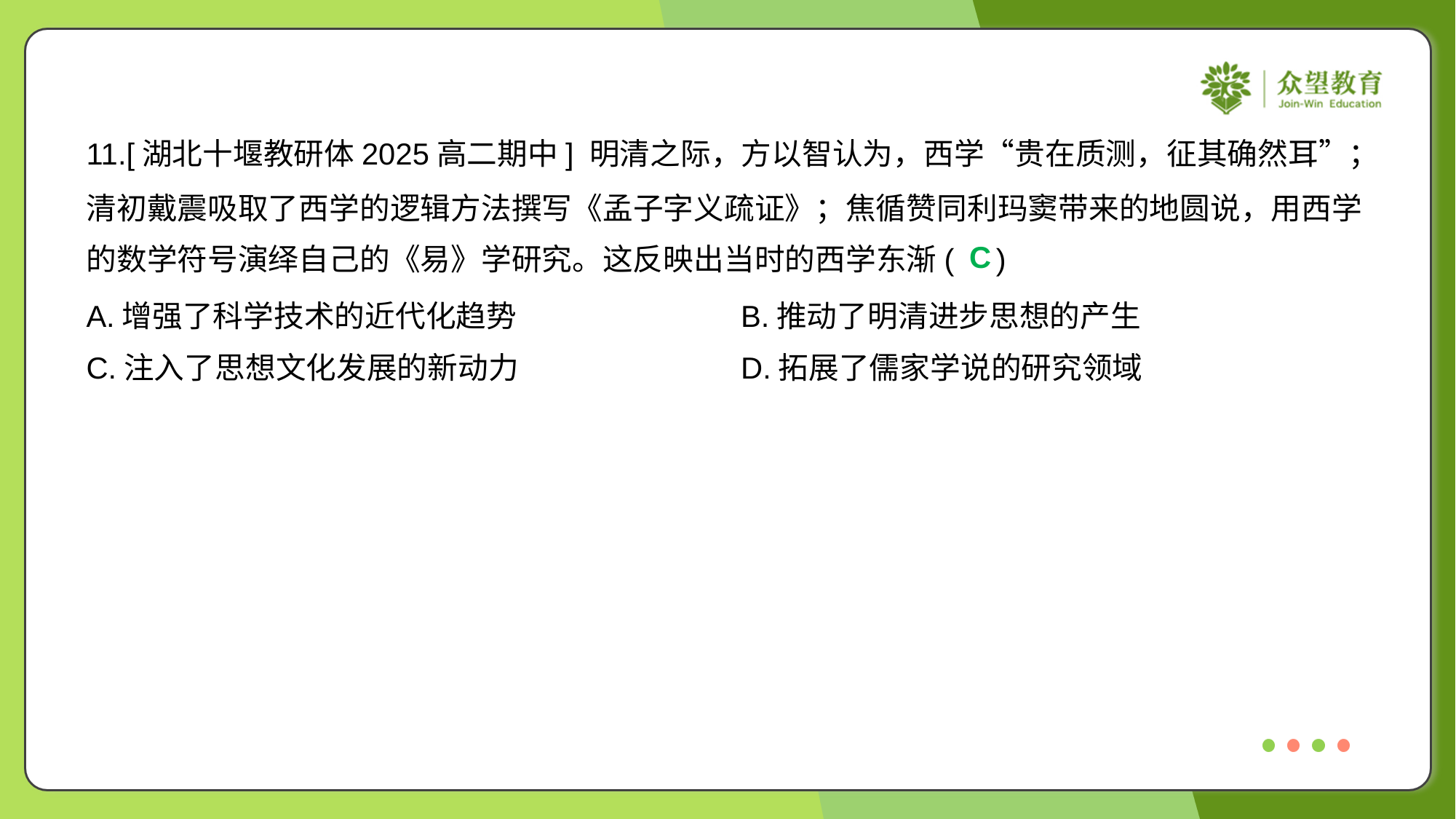

11.[湖北十堰教研体2025高二期中] 明清之际，方以智认为，西学“贵在质测，征其确然耳”；
清初戴震吸取了西学的逻辑方法撰写《孟子字义疏证》；焦循赞同利玛窦带来的地圆说，用西学
的数学符号演绎自己的《易》学研究。这反映出当时的西学东渐(     )
C
A.增强了科学技术的近代化趋势	B.推动了明清进步思想的产生
C.注入了思想文化发展的新动力	D.拓展了儒家学说的研究领域